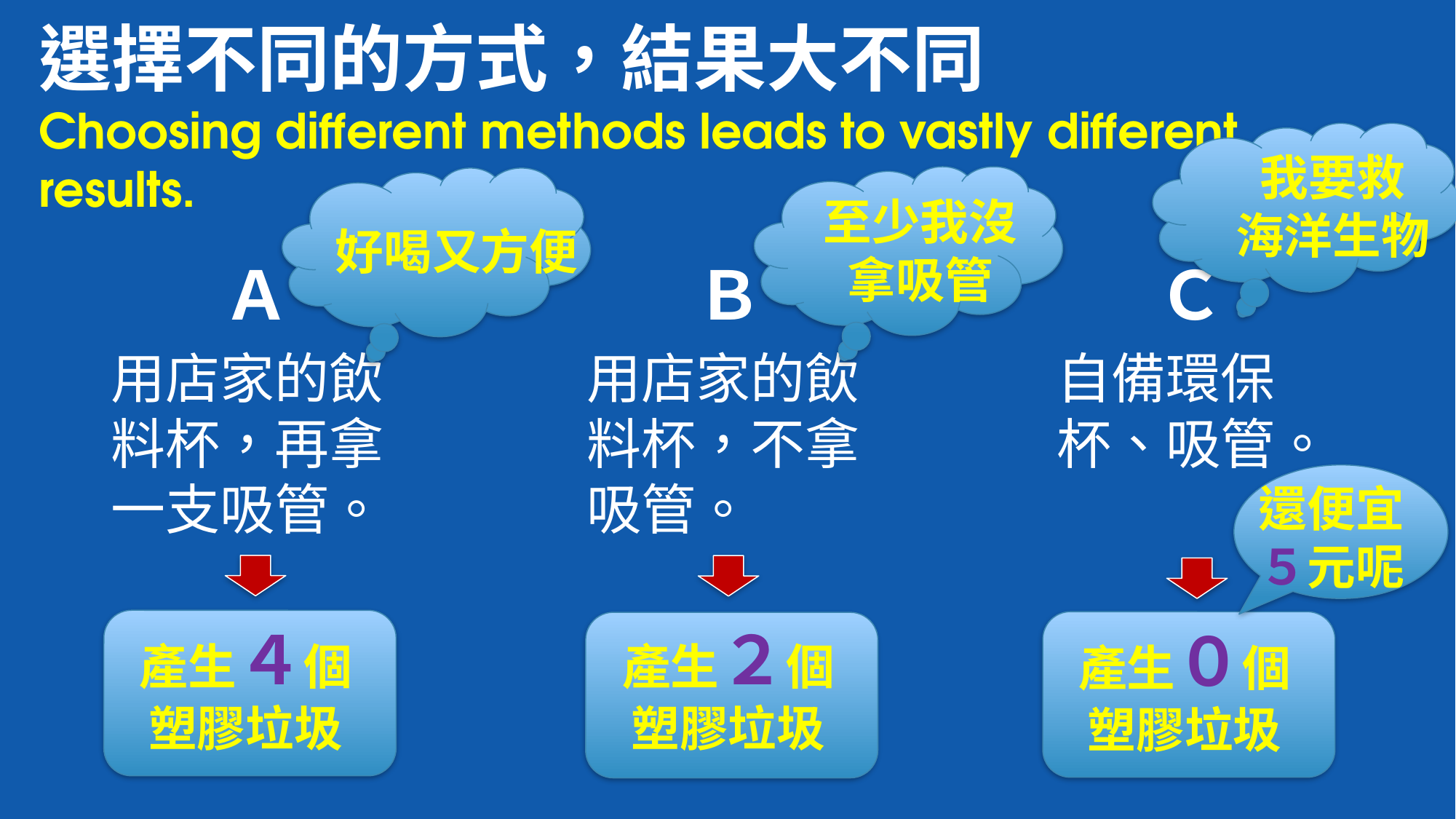

選擇不同的方式，結果大不同
Choosing different methods leads to vastly different results.

我要救
海洋生物

至少我沒
拿吸管
好喝又方便
Ａ
用店家的飲料杯，再拿一支吸管。
Ｂ
用店家的飲料杯，不拿吸管。
Ｃ
自備環保杯、吸管。

還便宜
５元呢

產生４個
塑膠垃圾
產生２個
塑膠垃圾
產生０個
塑膠垃圾